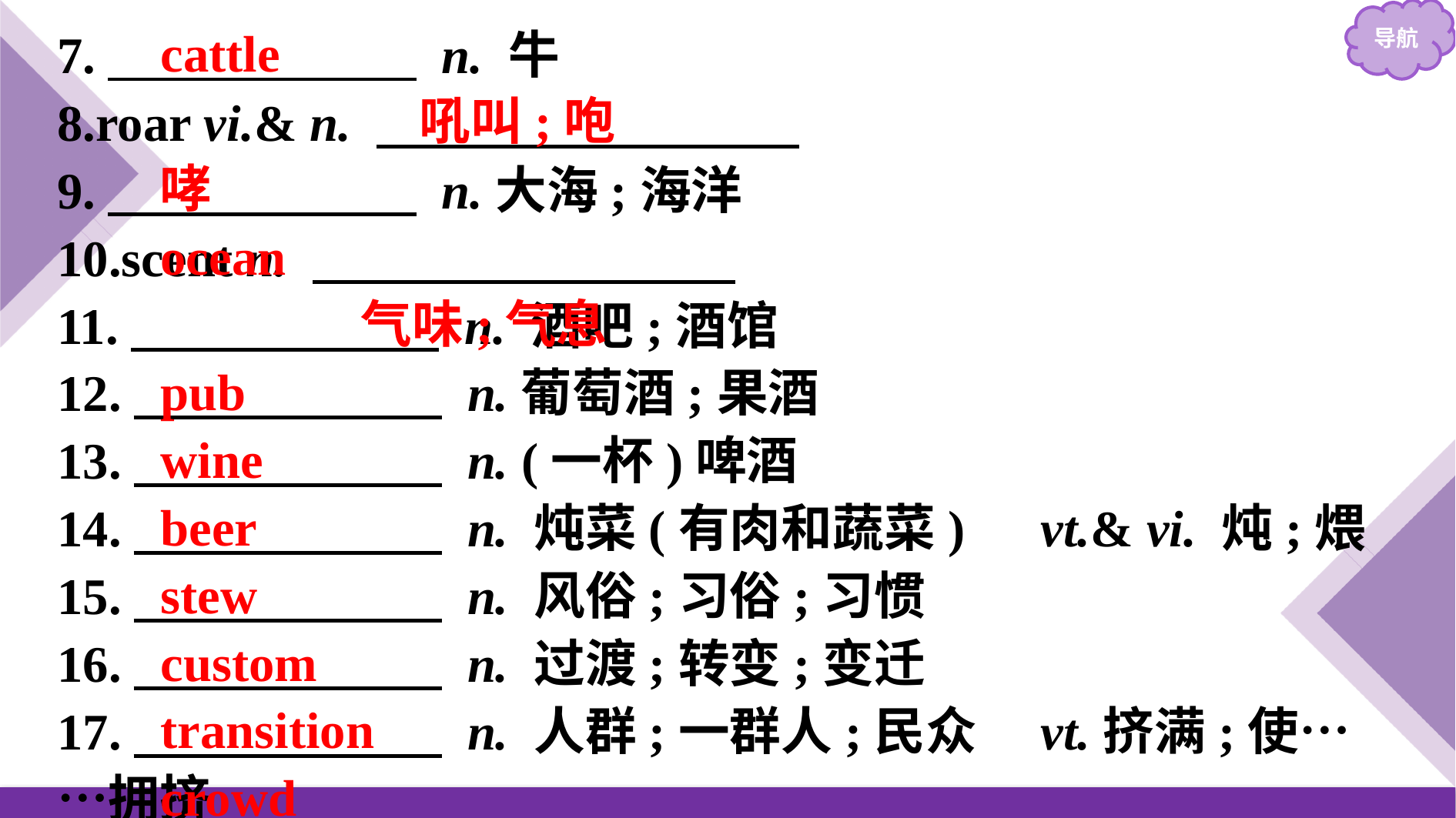

cattle
                     吼叫;咆哮
ocean
                气味;气息
pub
wine
beer
stew
custom
transition
crowd
7.　　　　　　 n. 牛
8.roar vi.& n.
9.　　　　　　 n.大海;海洋
10.scent n.
11.　　　　　　 n. 酒吧;酒馆
12.　　　　　　 n.葡萄酒;果酒
13.　　　　　　 n. (一杯)啤酒
14.　　　　　　 n. 炖菜(有肉和蔬菜)　vt.& vi. 炖;煨
15.　　　　　　 n. 风俗;习俗;习惯
16.　　　　　　 n. 过渡;转变;变迁
17.　　　　　　 n. 人群;一群人;民众　vt.挤满;使……拥挤